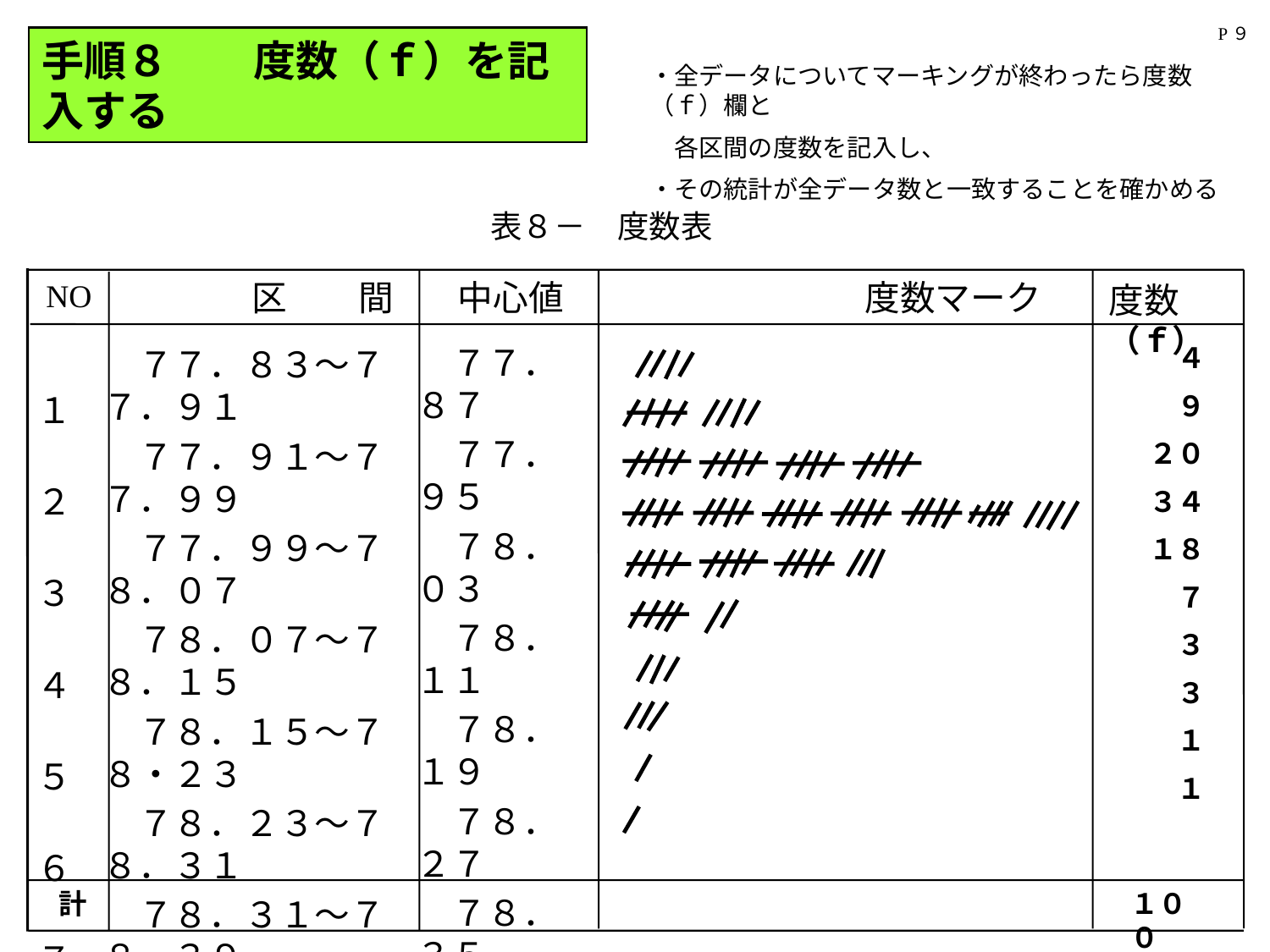

P９
手順８　　度数（ｆ）を記入する
・全データについてマーキングが終わったら度数（ｆ）欄と
　各区間の度数を記入し、
・その統計が全データ数と一致することを確かめる
表８－　度数表

NO
　　　　区　　間
　中心値

　　　　　　　　　度数マーク

度数（ｆ）

　７７．８７
　７７．９５
　７８．０３
　７８．１１
　７８．１９
　７８．２７
　７８．３５
　７８．４３
　７８．５１
　７８．５９
　７７．８３～７７．９１
　７７．９１～７７．９９
　７７．９９～７８．０７
　７８．０７～７８．１５
　７８．１５～７８・２３
　７８．２３～７８．３１
　７８．３１～７８．３９
　７８．３９～７８．４７
　７８．４７～７８．５５
　７８．５５～７８．６３
　１
　２
　３
　４
　５
　６
　７
　８
　９
１０

計
　　４
　　９
　２０
　３４
　１８
　　７
　　３
　　３
　　１
　　１

１００